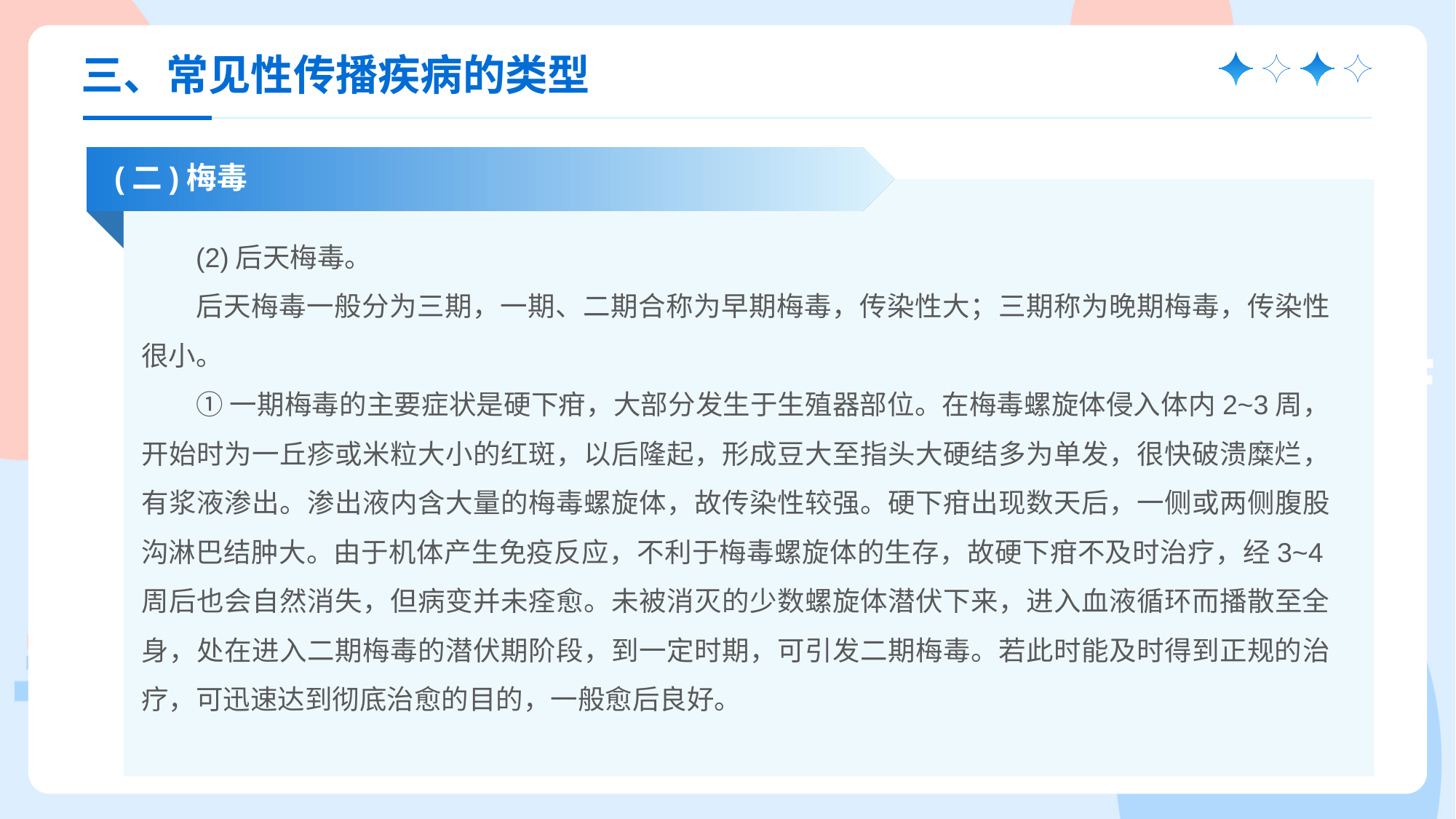

三、常见性传播疾病的类型
(二)梅毒

(2)后天梅毒。
后天梅毒一般分为三期，一期、二期合称为早期梅毒，传染性大；三期称为晚期梅毒，传染性很小。
①一期梅毒的主要症状是硬下疳，大部分发生于生殖器部位。在梅毒螺旋体侵入体内2~3周，开始时为一丘疹或米粒大小的红斑，以后隆起，形成豆大至指头大硬结多为单发，很快破溃糜烂，有浆液渗出。渗出液内含大量的梅毒螺旋体，故传染性较强。硬下疳出现数天后，一侧或两侧腹股沟淋巴结肿大。由于机体产生免疫反应，不利于梅毒螺旋体的生存，故硬下疳不及时治疗，经3~4周后也会自然消失，但病变并未痊愈。未被消灭的少数螺旋体潜伏下来，进入血液循环而播散至全身，处在进入二期梅毒的潜伏期阶段，到一定时期，可引发二期梅毒。若此时能及时得到正规的治疗，可迅速达到彻底治愈的目的，一般愈后良好。